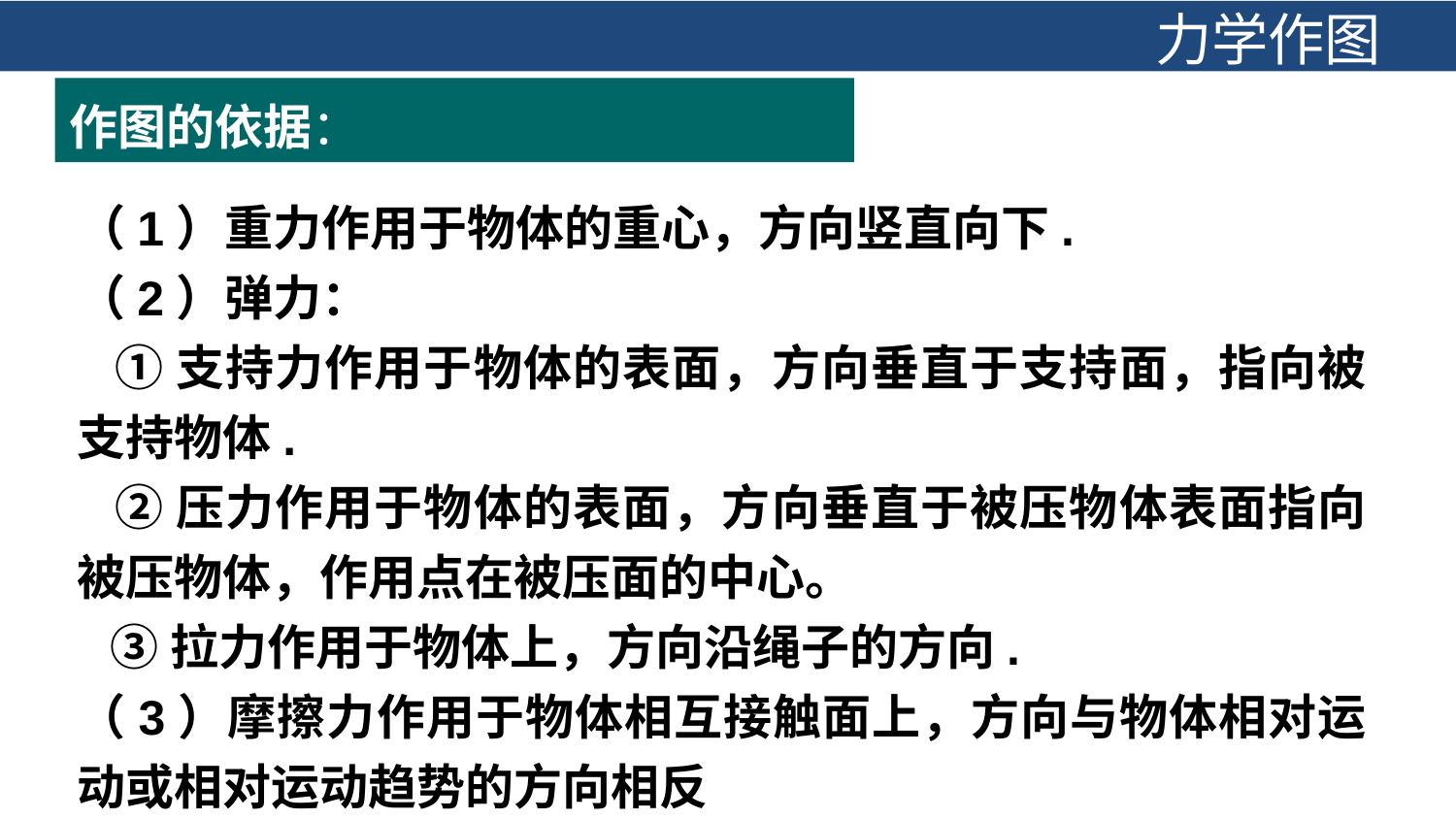

力学作图
作图的依据：
（1）重力作用于物体的重心，方向竖直向下.
（2）弹力：
   ①支持力作用于物体的表面，方向垂直于支持面，指向被支持物体.
   ②压力作用于物体的表面，方向垂直于被压物体表面指向被压物体，作用点在被压面的中心。
   ③拉力作用于物体上，方向沿绳子的方向.
（3）摩擦力作用于物体相互接触面上，方向与物体相对运动或相对运动趋势的方向相反